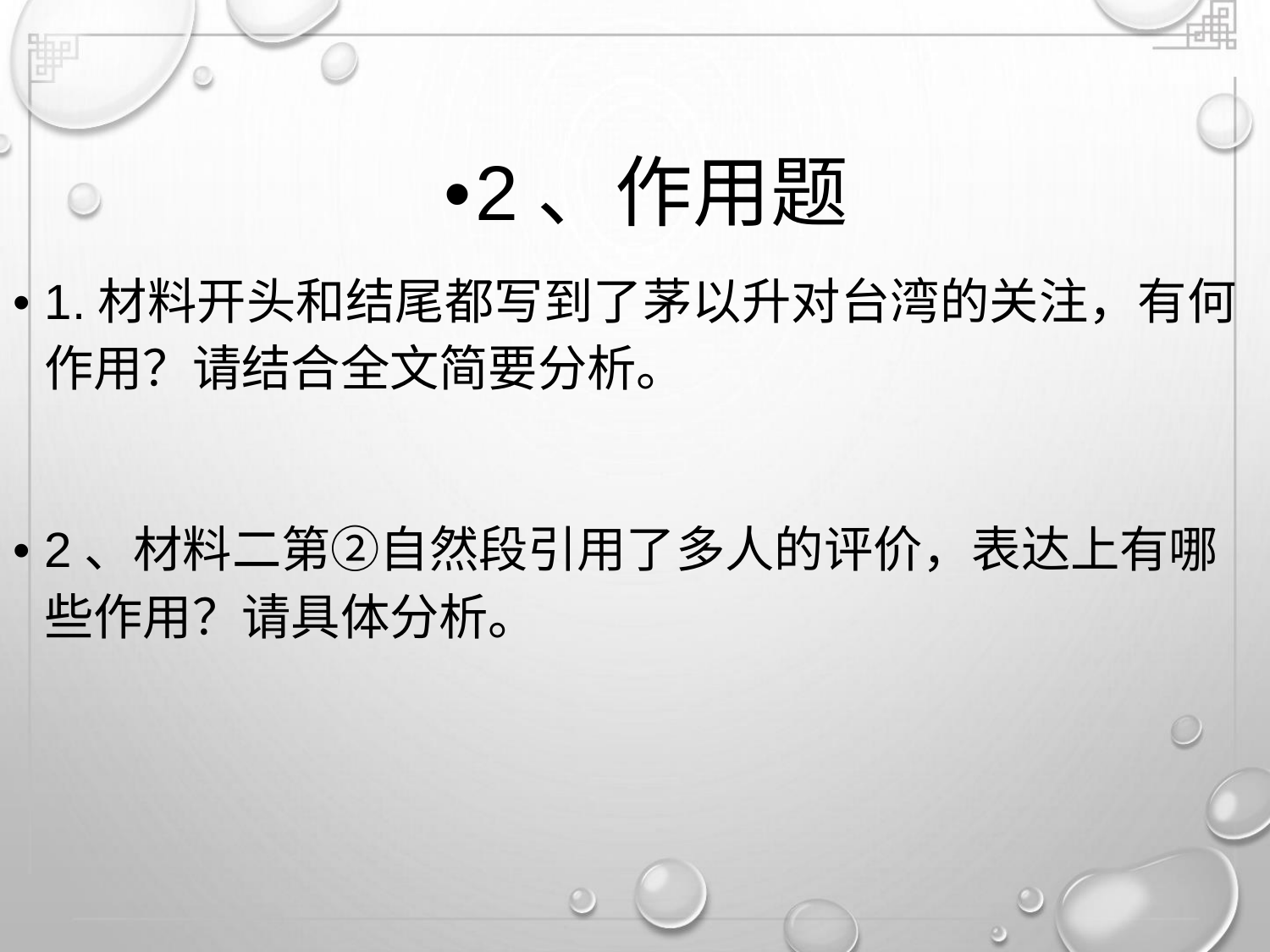

•2、作用题
• 1.材料开头和结尾都写到了茅以升对台湾的关注，有何
作用？请结合全文简要分析。
• 2、材料二第②自然段引用了多人的评价，表达上有哪
些作用？请具体分析。